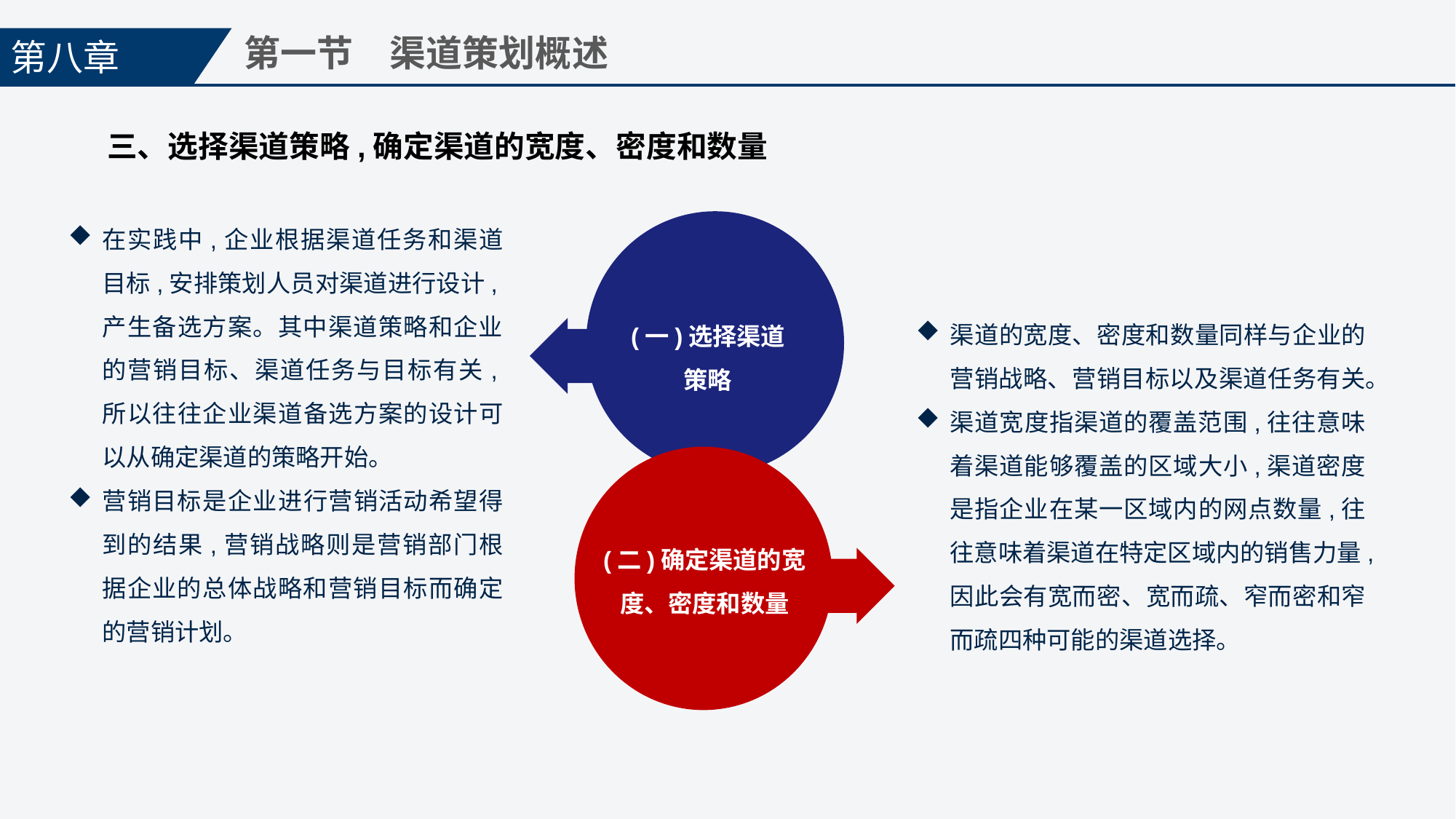

第八章
第一节　渠道策划概述
三、选择渠道策略,确定渠道的宽度、密度和数量
在实践中,企业根据渠道任务和渠道目标,安排策划人员对渠道进行设计,产生备选方案。其中渠道策略和企业的营销目标、渠道任务与目标有关,所以往往企业渠道备选方案的设计可以从确定渠道的策略开始。
营销目标是企业进行营销活动希望得到的结果,营销战略则是营销部门根据企业的总体战略和营销目标而确定的营销计划。

(一)选择渠道
策略
渠道的宽度、密度和数量同样与企业的营销战略、营销目标以及渠道任务有关。
渠道宽度指渠道的覆盖范围,往往意味着渠道能够覆盖的区域大小,渠道密度是指企业在某一区域内的网点数量,往往意味着渠道在特定区域内的销售力量,因此会有宽而密、宽而疏、窄而密和窄而疏四种可能的渠道选择。

(二)确定渠道的宽度、密度和数量